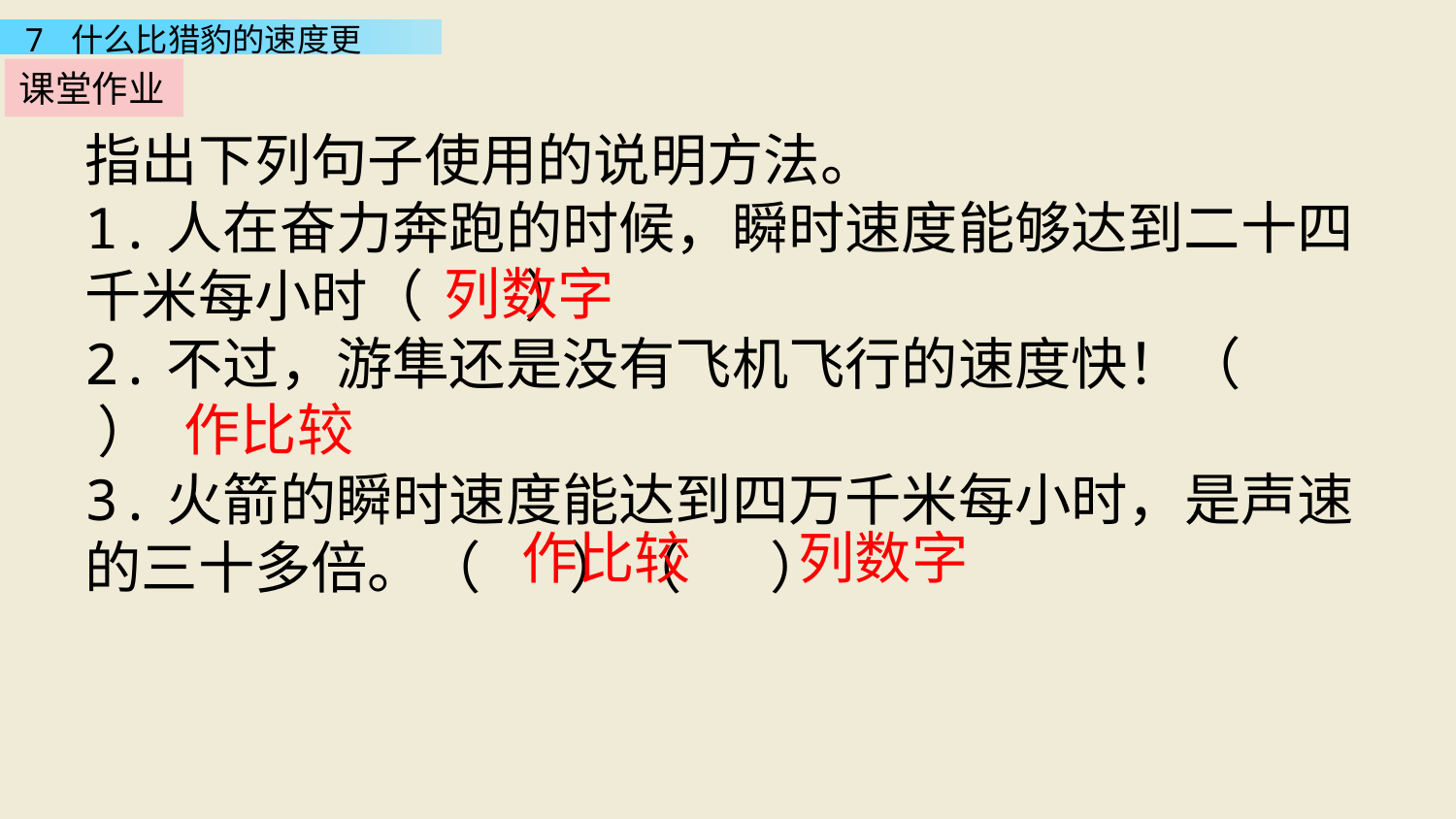

课堂作业
指出下列句子使用的说明方法。
1.人在奋力奔跑的时候，瞬时速度能够达到二十四千米每小时（        ）
2.不过，游隼还是没有飞机飞行的速度快！（        ）
3.火箭的瞬时速度能达到四万千米每小时，是声速的三十多倍。（       ）（       ）
列数字
 作比较
 作比较
列数字